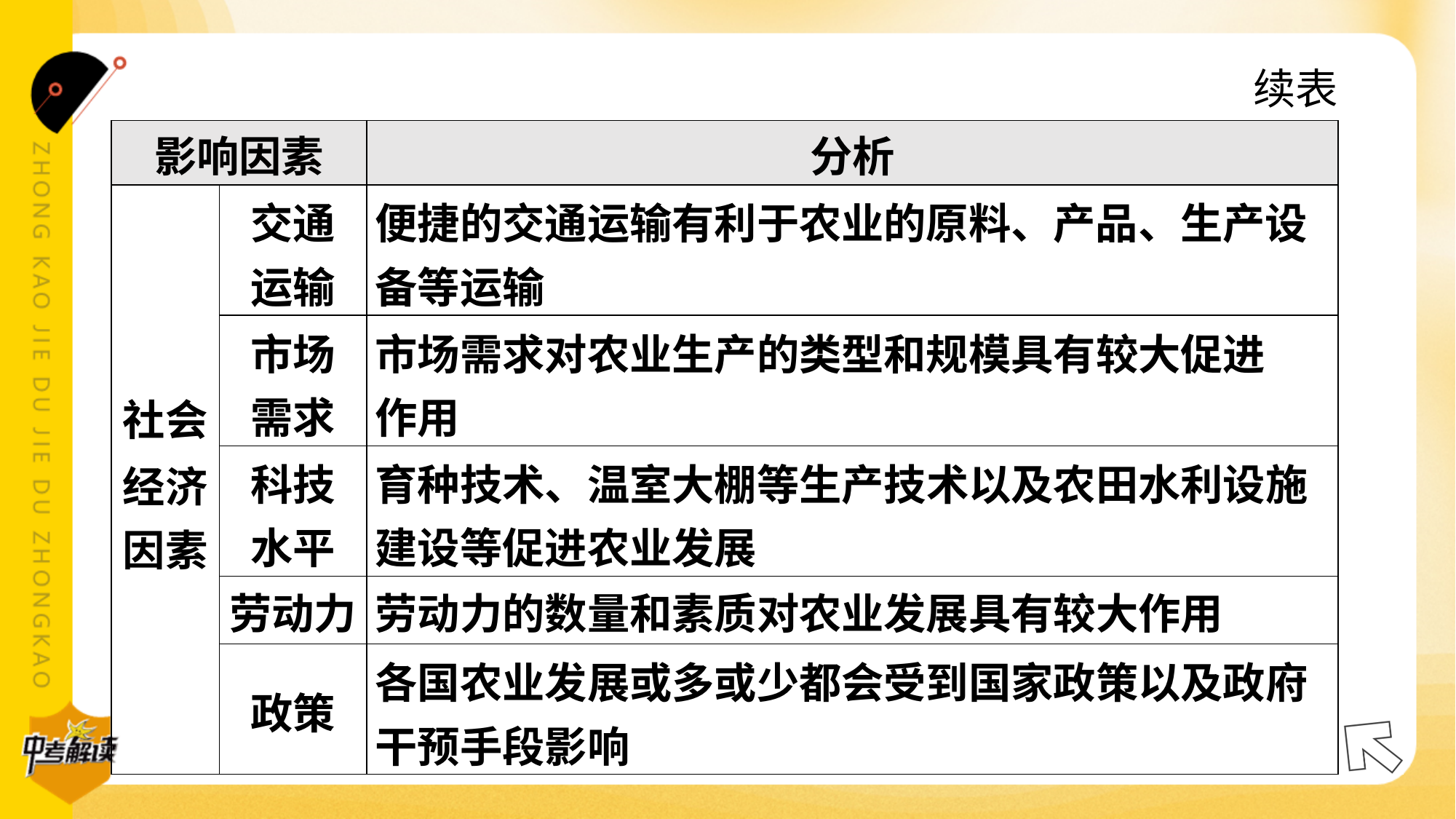

续表
| 影响因素 |  | 分析 |
| --- | --- | --- |
| 社会 经济 因素 | 交通 运输 | 便捷的交通运输有利于农业的原料、产品、生产设 备等运输 |
|  | 市场 需求 | 市场需求对农业生产的类型和规模具有较大促进 作用 |
|  | 科技 水平 | 育种技术、温室大棚等生产技术以及农田水利设施 建设等促进农业发展 |
|  | 劳动力 | 劳动力的数量和素质对农业发展具有较大作用 |
|  | 政策 | 各国农业发展或多或少都会受到国家政策以及政府 干预手段影响 |